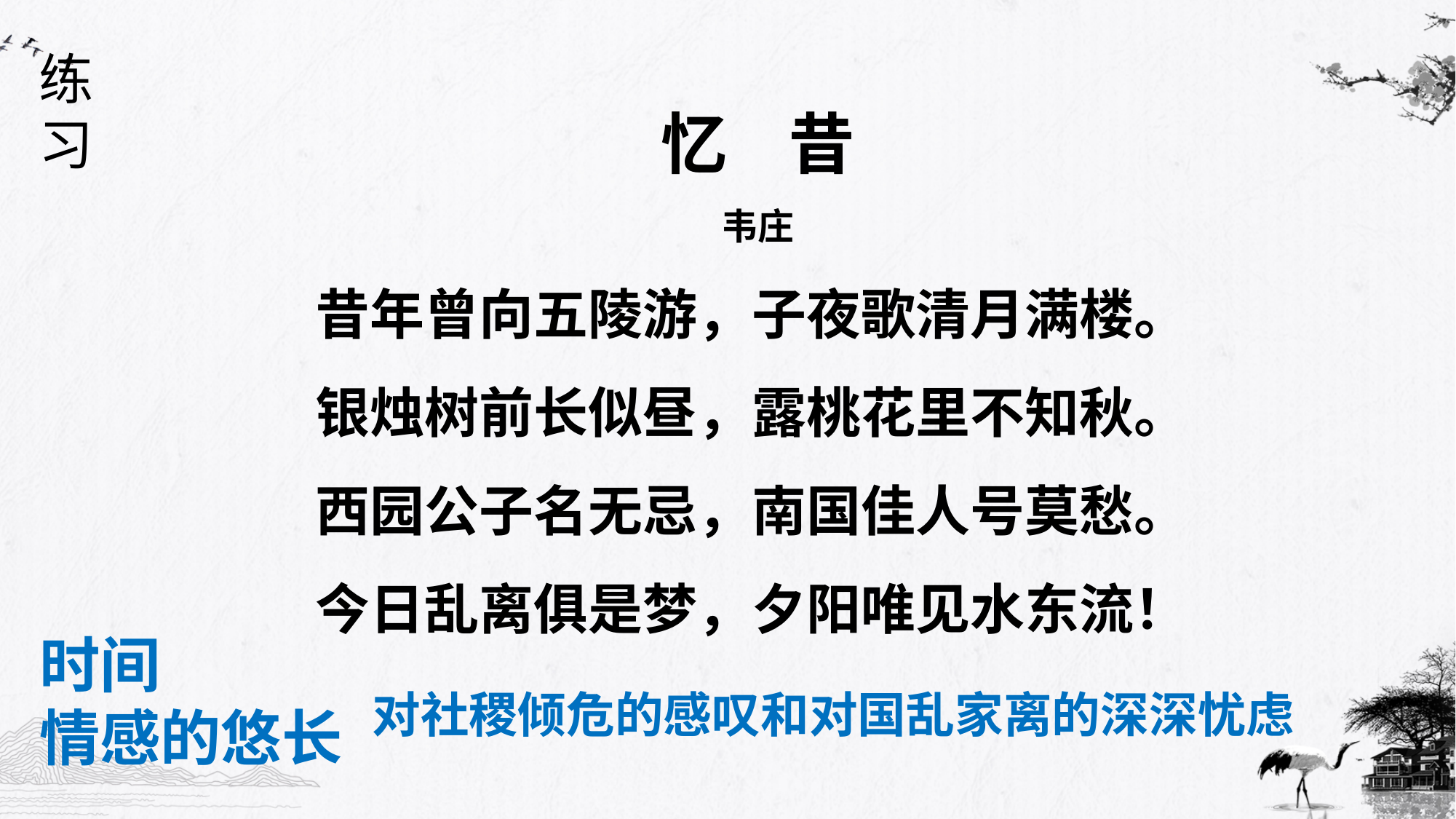

练习
忆    昔
韦庄
昔年曾向五陵游，子夜歌清月满楼。
银烛树前长似昼，露桃花里不知秋。
西园公子名无忌，南国佳人号莫愁。
今日乱离俱是梦，夕阳唯见水东流！
时间
情感的悠长
对社稷倾危的感叹和对国乱家离的深深忧虑